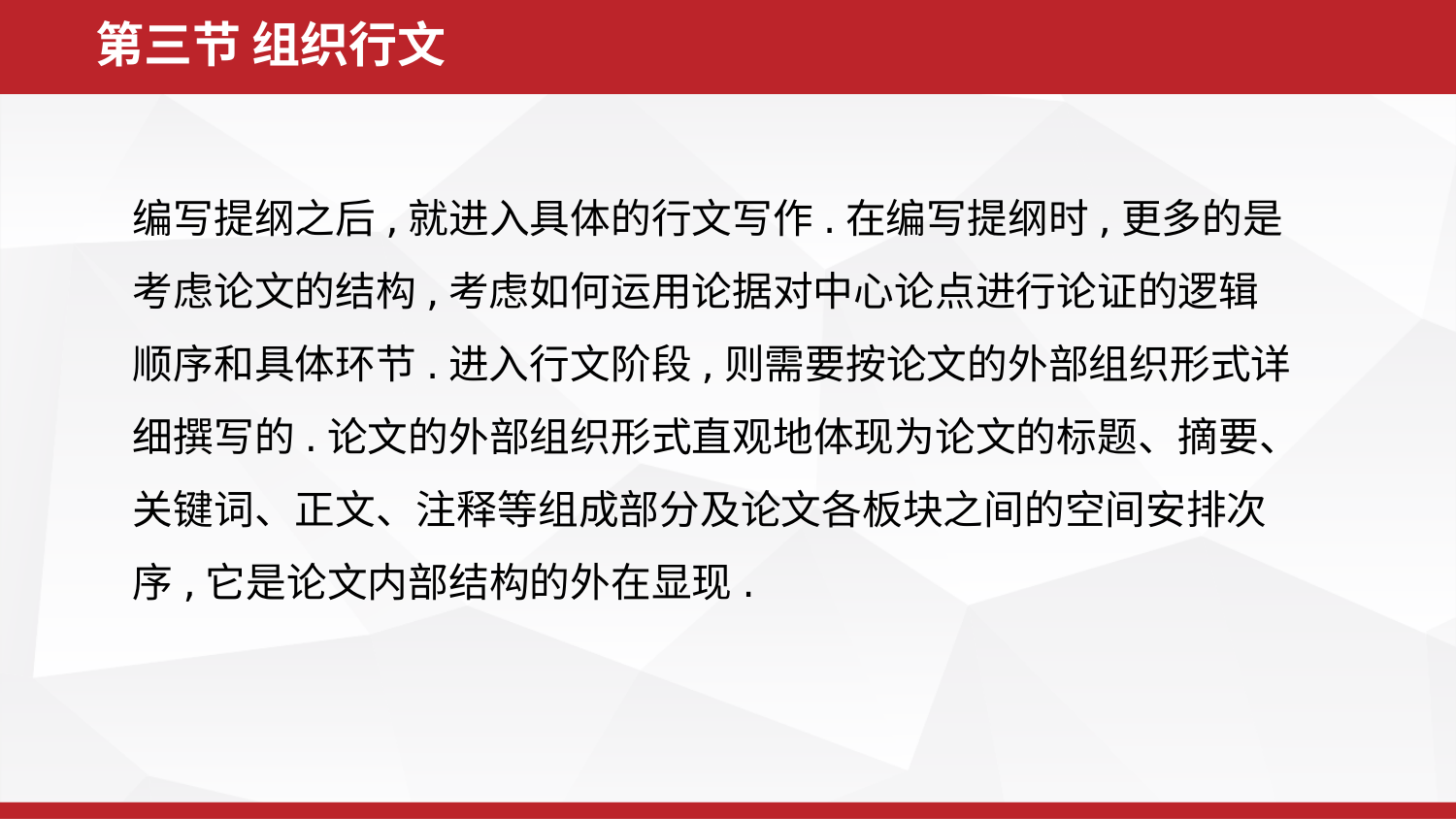

第三节 组织行文
编写提纲之后,就进入具体的行文写作.在编写提纲时,更多的是考虑论文的结构,考虑如何运用论据对中心论点进行论证的逻辑顺序和具体环节.进入行文阶段,则需要按论文的外部组织形式详细撰写的.论文的外部组织形式直观地体现为论文的标题、摘要、关键词、正文、注释等组成部分及论文各板块之间的空间安排次序,它是论文内部结构的外在显现.